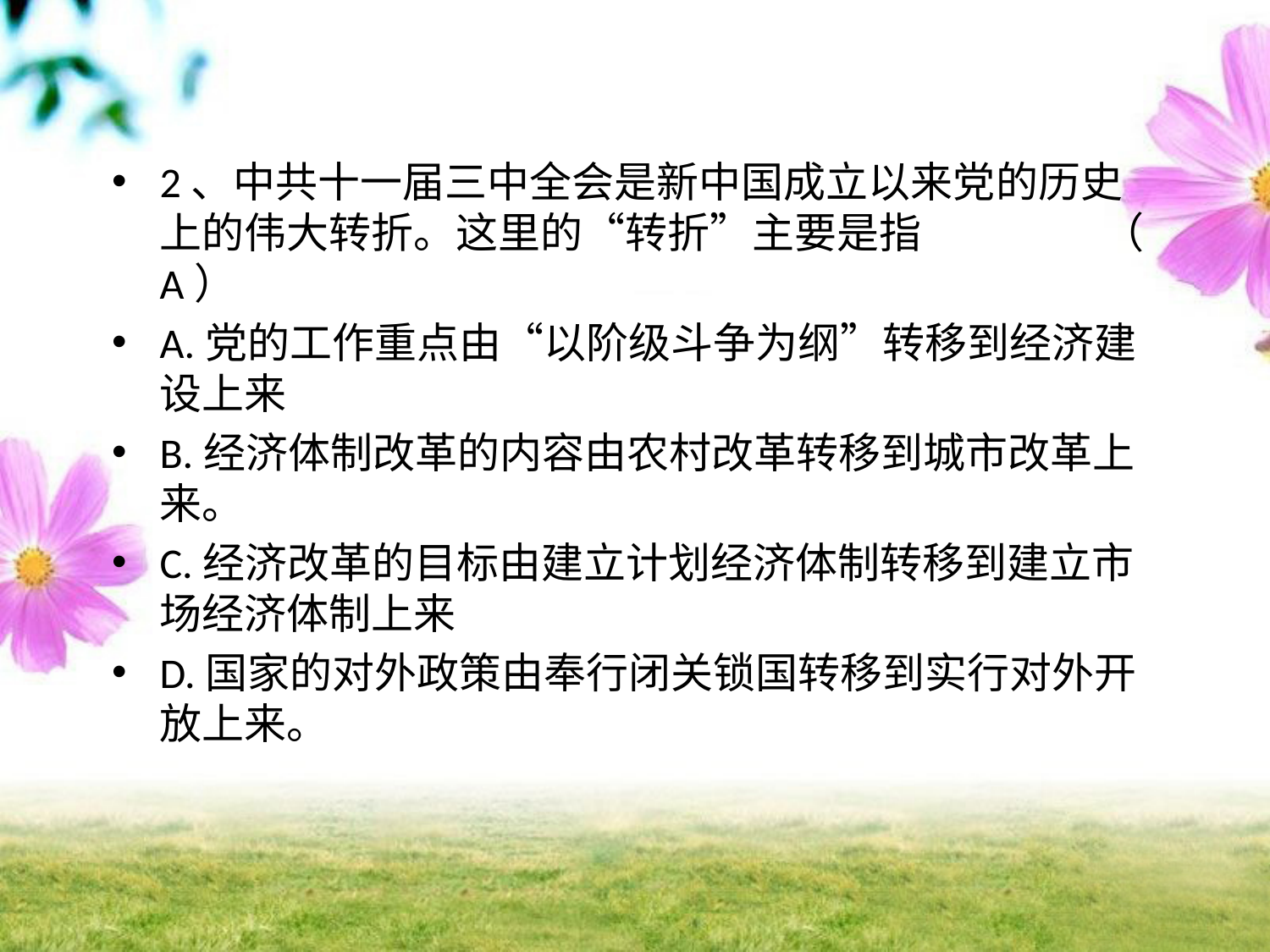

2、中共十一届三中全会是新中国成立以来党的历史上的伟大转折。这里的“转折”主要是指                   （ A）
A.党的工作重点由“以阶级斗争为纲”转移到经济建设上来
B.经济体制改革的内容由农村改革转移到城市改革上来。
C.经济改革的目标由建立计划经济体制转移到建立市场经济体制上来
D.国家的对外政策由奉行闭关锁国转移到实行对外开放上来。